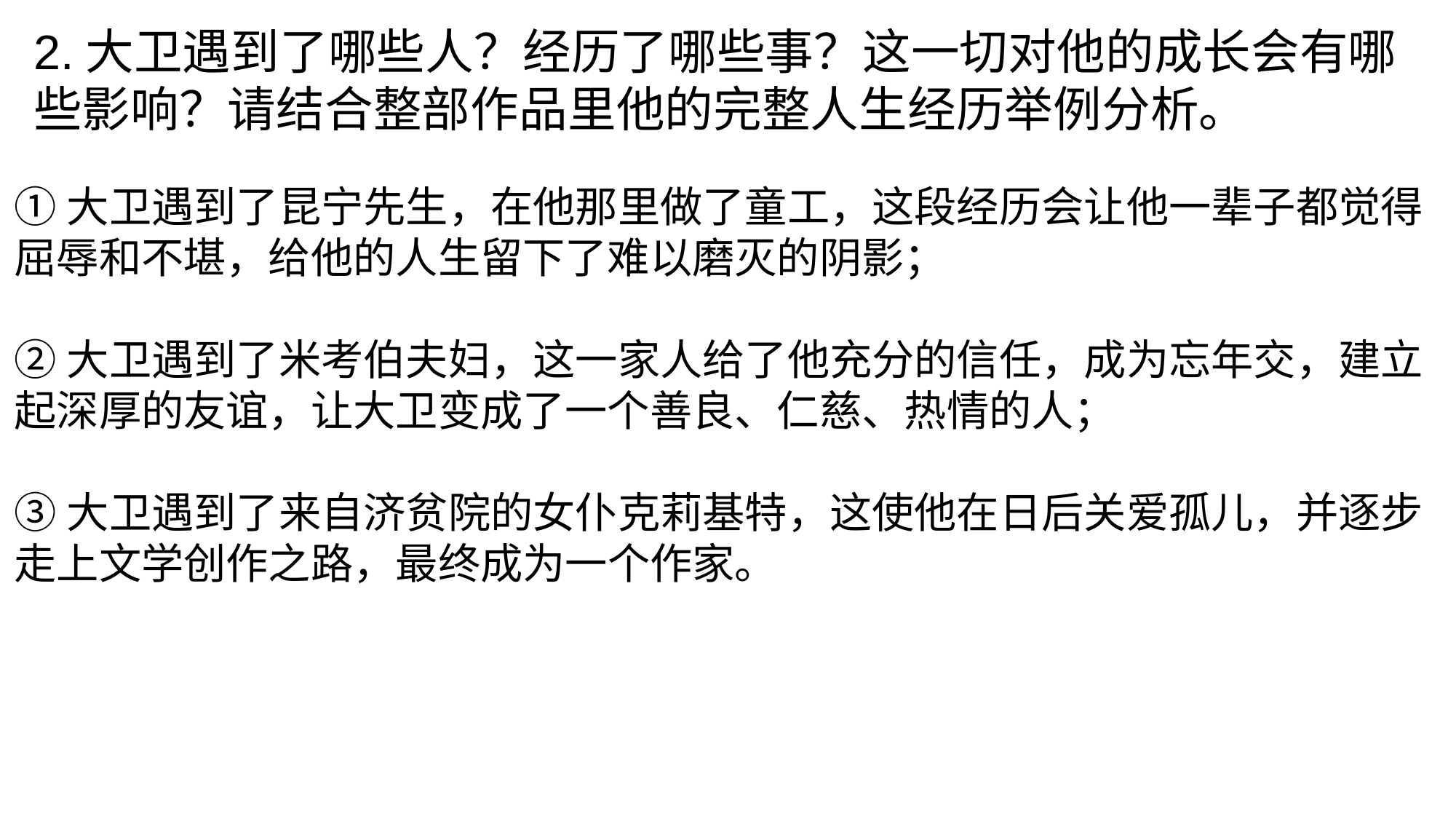

2.大卫遇到了哪些人？经历了哪些事？这一切对他的成长会有哪些影响？请结合整部作品里他的完整人生经历举例分析。
①大卫遇到了昆宁先生，在他那里做了童工，这段经历会让他一辈子都觉得屈辱和不堪，给他的人生留下了难以磨灭的阴影；

②大卫遇到了米考伯夫妇，这一家人给了他充分的信任，成为忘年交，建立起深厚的友谊，让大卫变成了一个善良、仁慈、热情的人；

③大卫遇到了来自济贫院的女仆克莉基特，这使他在日后关爱孤儿，并逐步走上文学创作之路，最终成为一个作家。